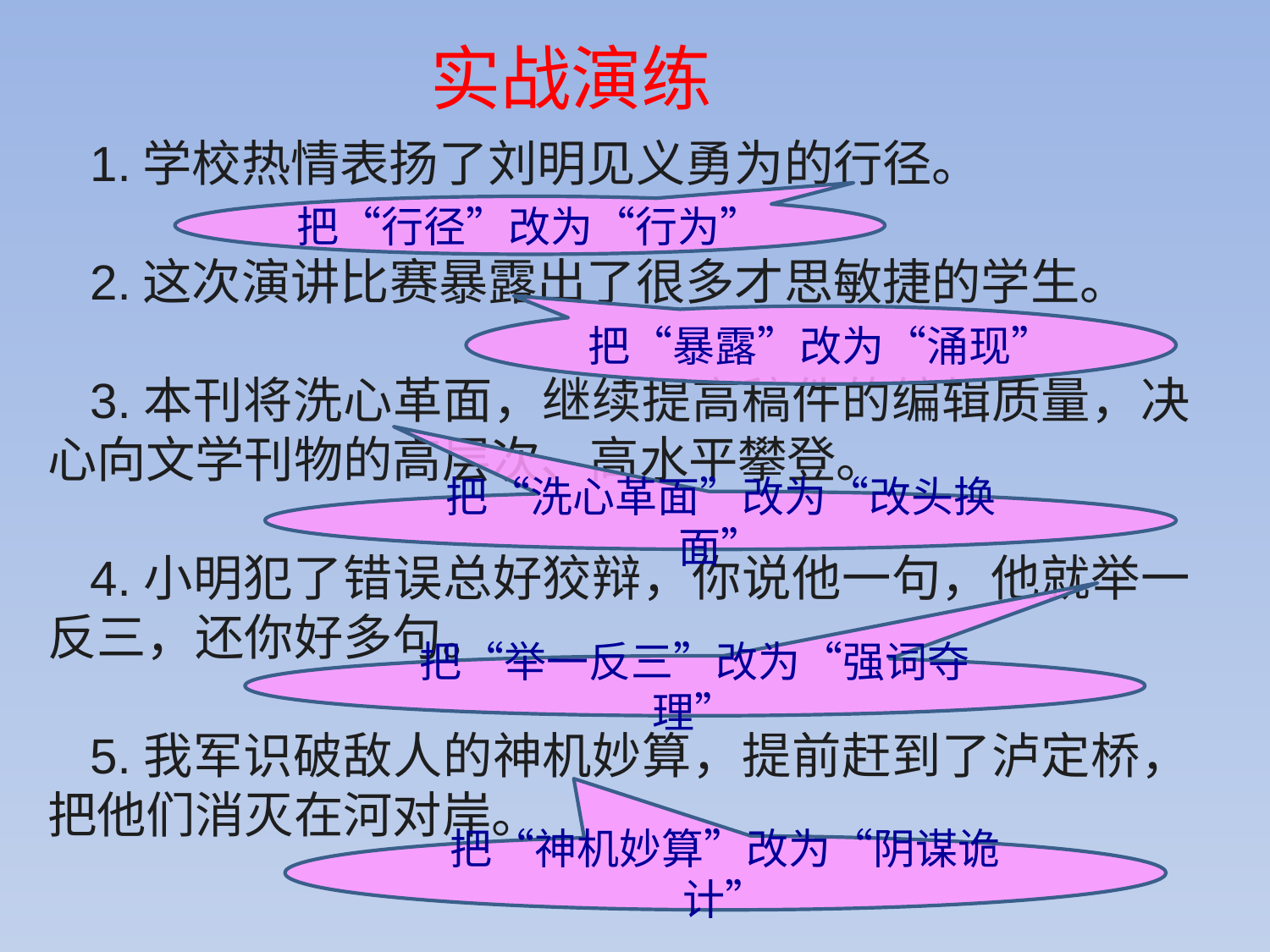

实战演练
1.学校热情表扬了刘明见义勇为的行径。

2.这次演讲比赛暴露出了很多才思敏捷的学生。

3.本刊将洗心革面，继续提高稿件的编辑质量，决心向文学刊物的高层次、高水平攀登。

4.小明犯了错误总好狡辩，你说他一句，他就举一反三，还你好多句。

5.我军识破敌人的神机妙算，提前赶到了泸定桥，把他们消灭在河对岸。
把“行径”改为“行为”
把“暴露”改为“涌现”
把“洗心革面”改为“改头换面”
把“举一反三”改为“强词夺理”
把“神机妙算”改为“阴谋诡计”